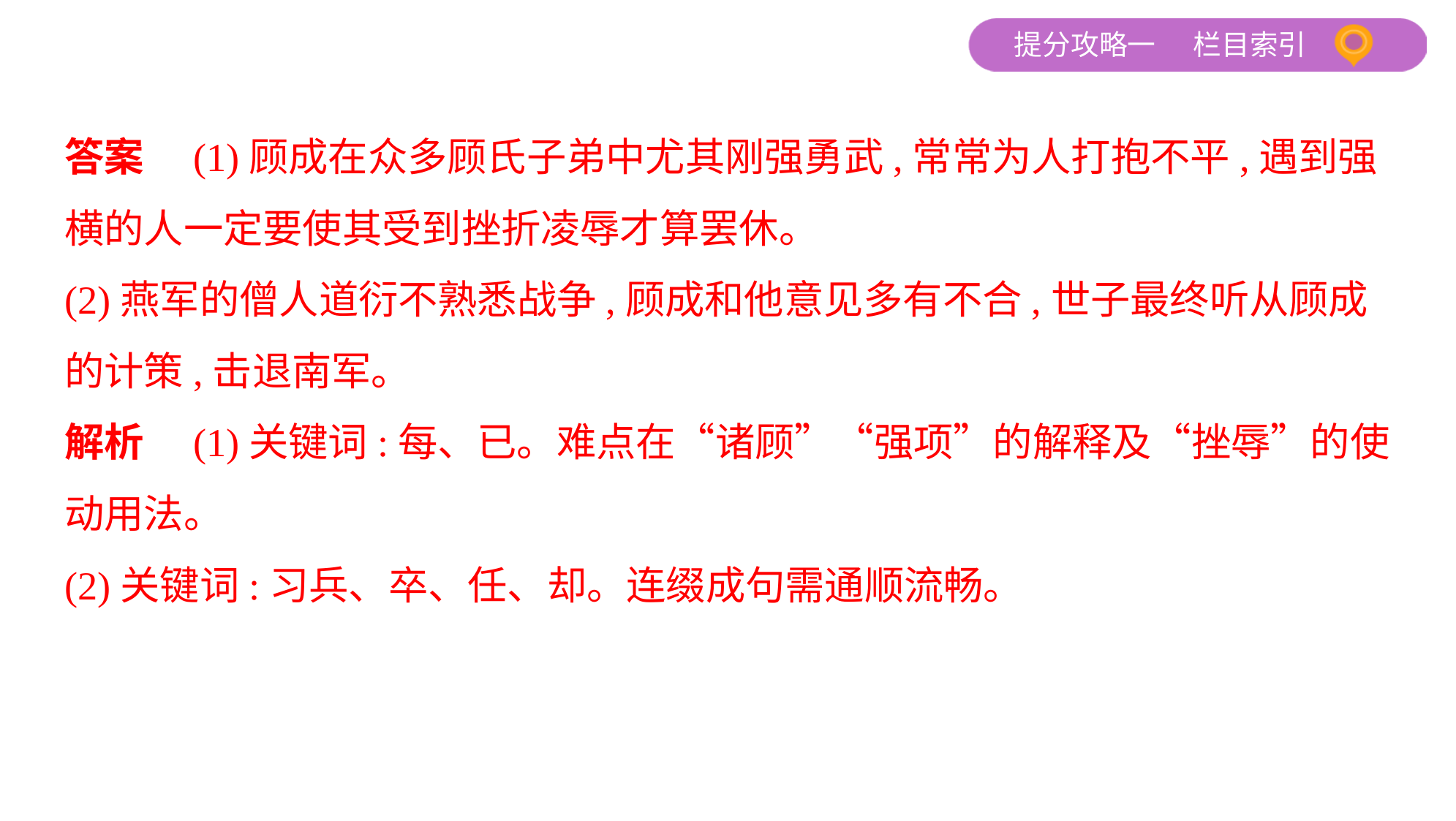

答案　(1)顾成在众多顾氏子弟中尤其刚强勇武,常常为人打抱不平,遇到强
横的人一定要使其受到挫折凌辱才算罢休。
(2)燕军的僧人道衍不熟悉战争,顾成和他意见多有不合,世子最终听从顾成
的计策,击退南军。
解析　(1)关键词:每、已。难点在“诸顾”“强项”的解释及“挫辱”的使
动用法。
(2)关键词:习兵、卒、任、却。连缀成句需通顺流畅。